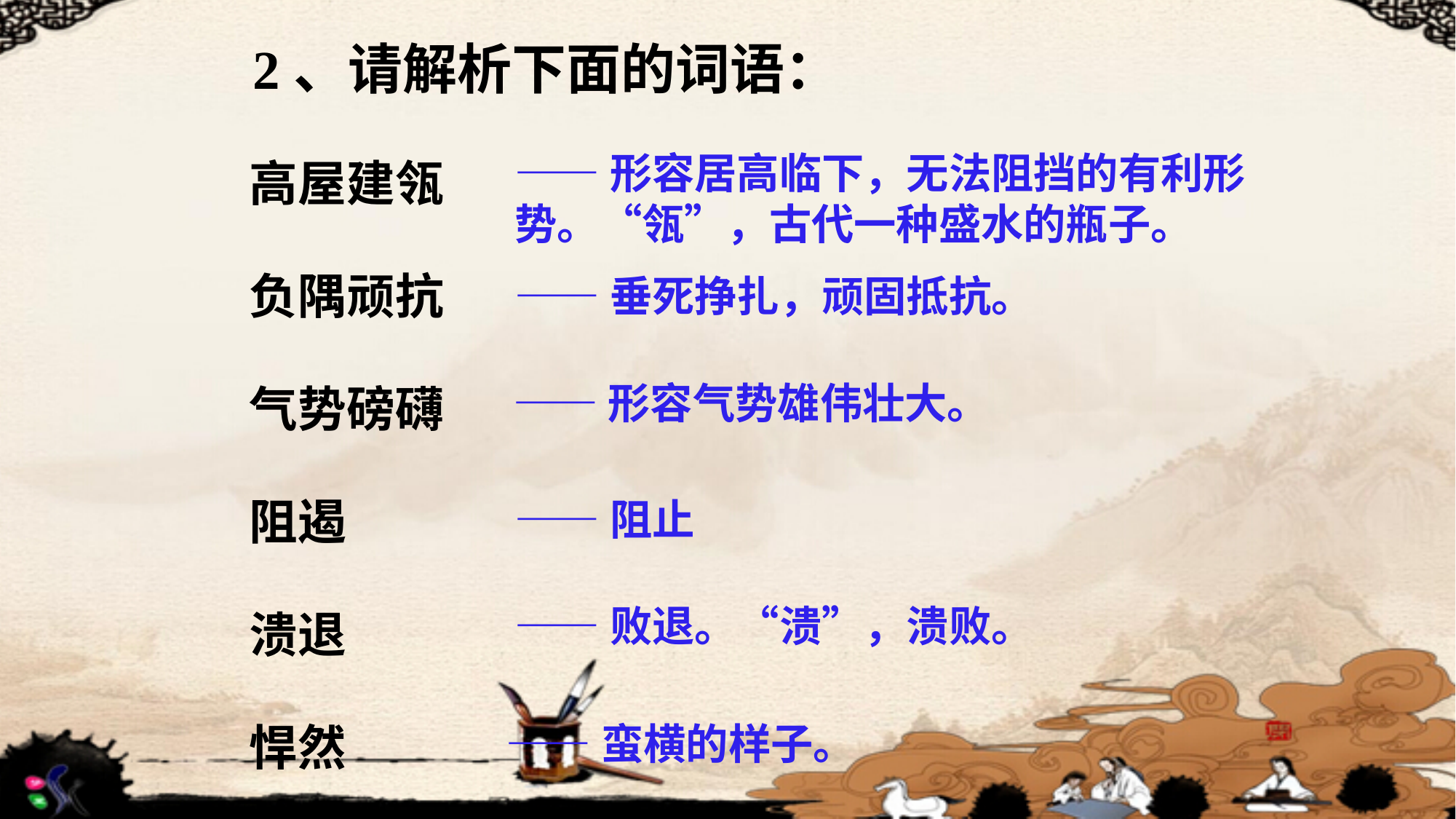

2、请解析下面的词语：
——形容居高临下，无法阻挡的有利形势。“瓴”，古代一种盛水的瓶子。
高屋建瓴
负隅顽抗
气势磅礴
阻遏
溃退
悍然
——垂死挣扎，顽固抵抗。
——形容气势雄伟壮大。
——阻止
——败退。“溃”，溃败。
——蛮横的样子。